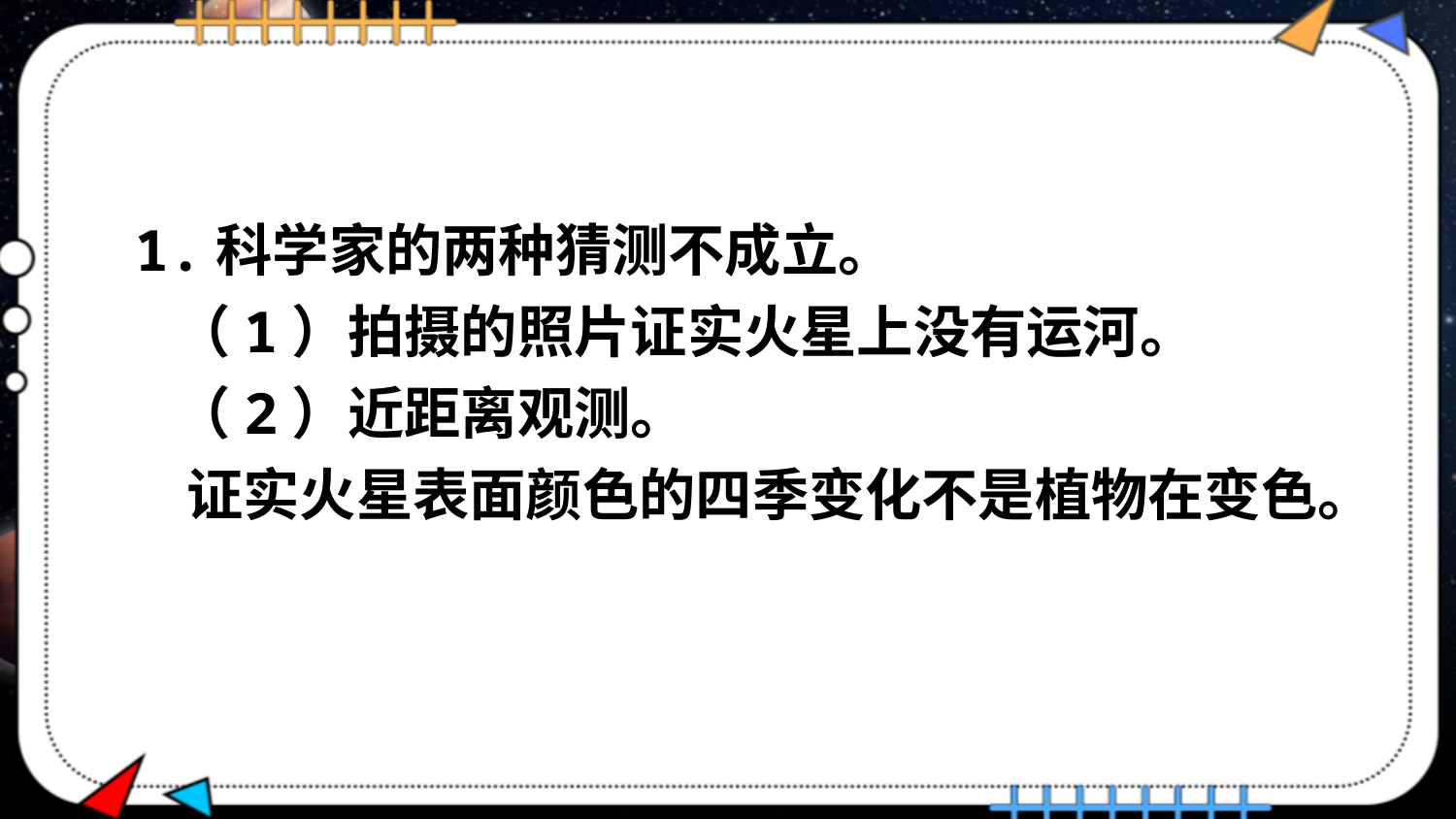

1.科学家的两种猜测不成立。
  （1）拍摄的照片证实火星上没有运河。
  （2）近距离观测。
   证实火星表面颜色的四季变化不是植物在变色。